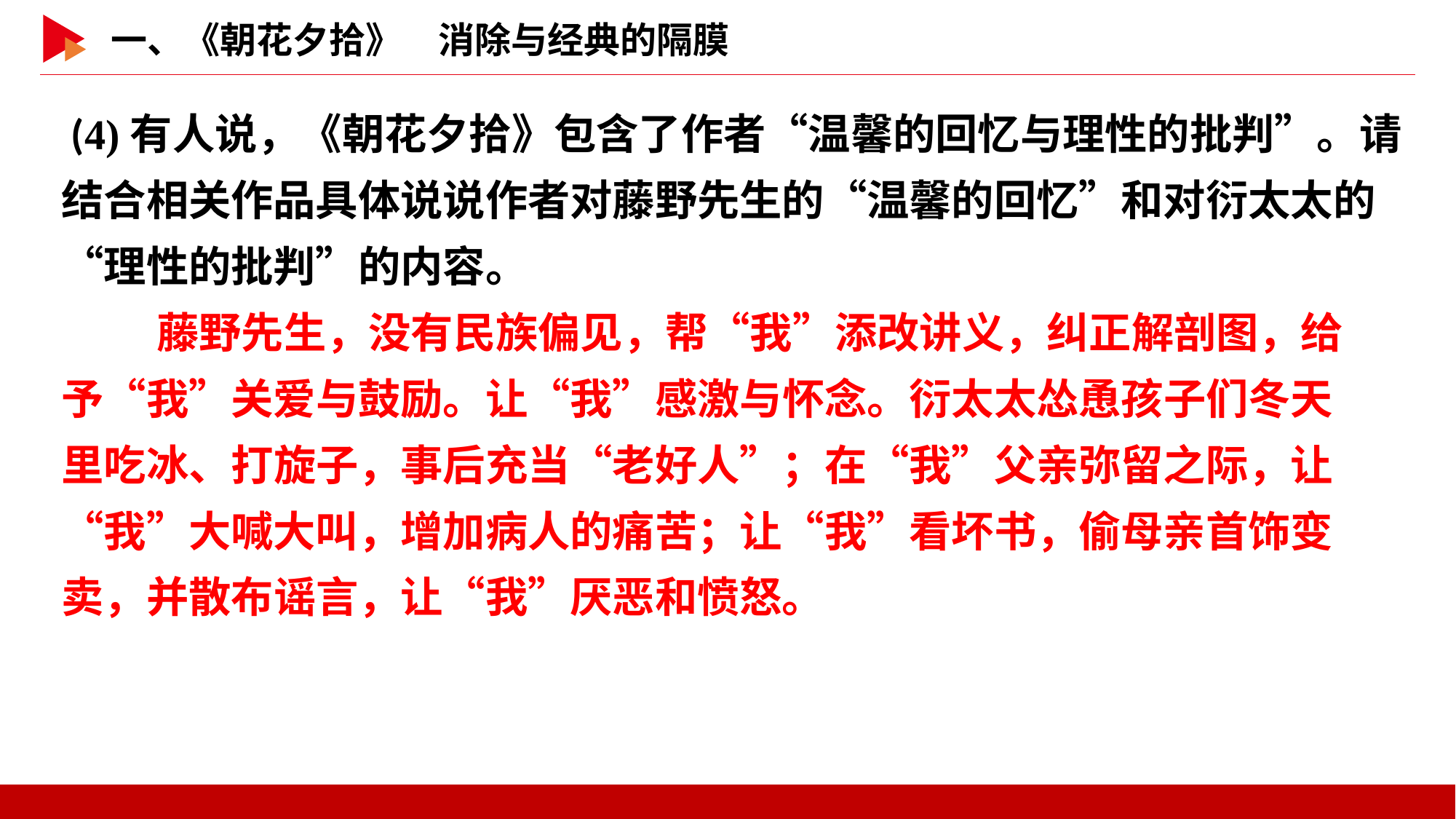

(4)有人说，《朝花夕拾》包含了作者“温馨的回忆与理性的批判”。请结合相关作品具体说说作者对藤野先生的“温馨的回忆”和对衍太太的“理性的批判”的内容。

　藤野先生，没有民族偏见，帮“我”添改讲义，纠正解剖图，给予“我”关爱与鼓励。让“我”感激与怀念。衍太太怂恿孩子们冬天里吃冰、打旋子，事后充当“老好人”；在“我”父亲弥留之际，让“我”大喊大叫，增加病人的痛苦；让“我”看坏书，偷母亲首饰变卖，并散布谣言，让“我”厌恶和愤怒。